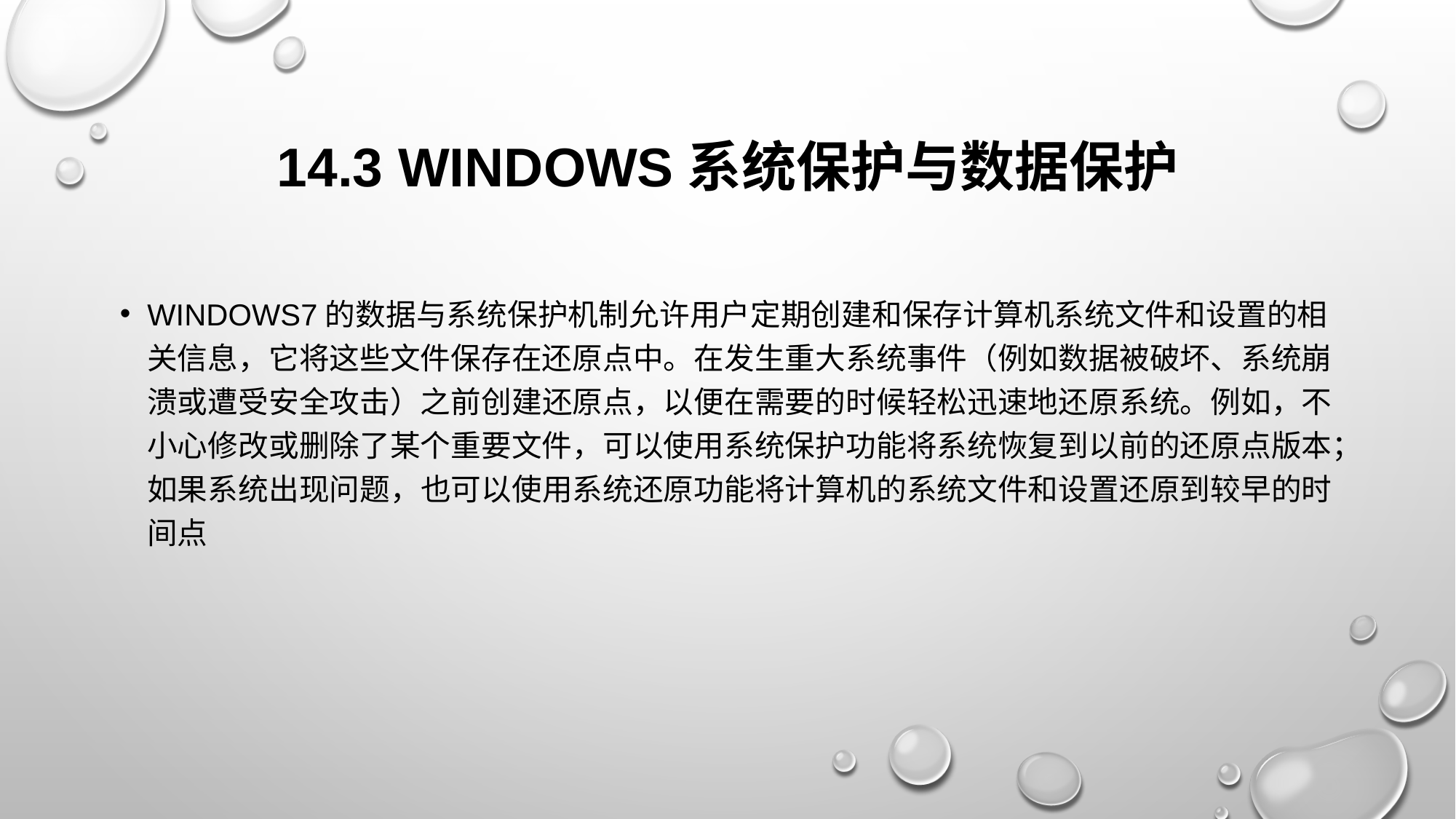

# 14.3 Windows系统保护与数据保护
Windows7的数据与系统保护机制允许用户定期创建和保存计算机系统文件和设置的相关信息，它将这些文件保存在还原点中。在发生重大系统事件（例如数据被破坏、系统崩溃或遭受安全攻击）之前创建还原点，以便在需要的时候轻松迅速地还原系统。例如，不小心修改或删除了某个重要文件，可以使用系统保护功能将系统恢复到以前的还原点版本；如果系统出现问题，也可以使用系统还原功能将计算机的系统文件和设置还原到较早的时间点